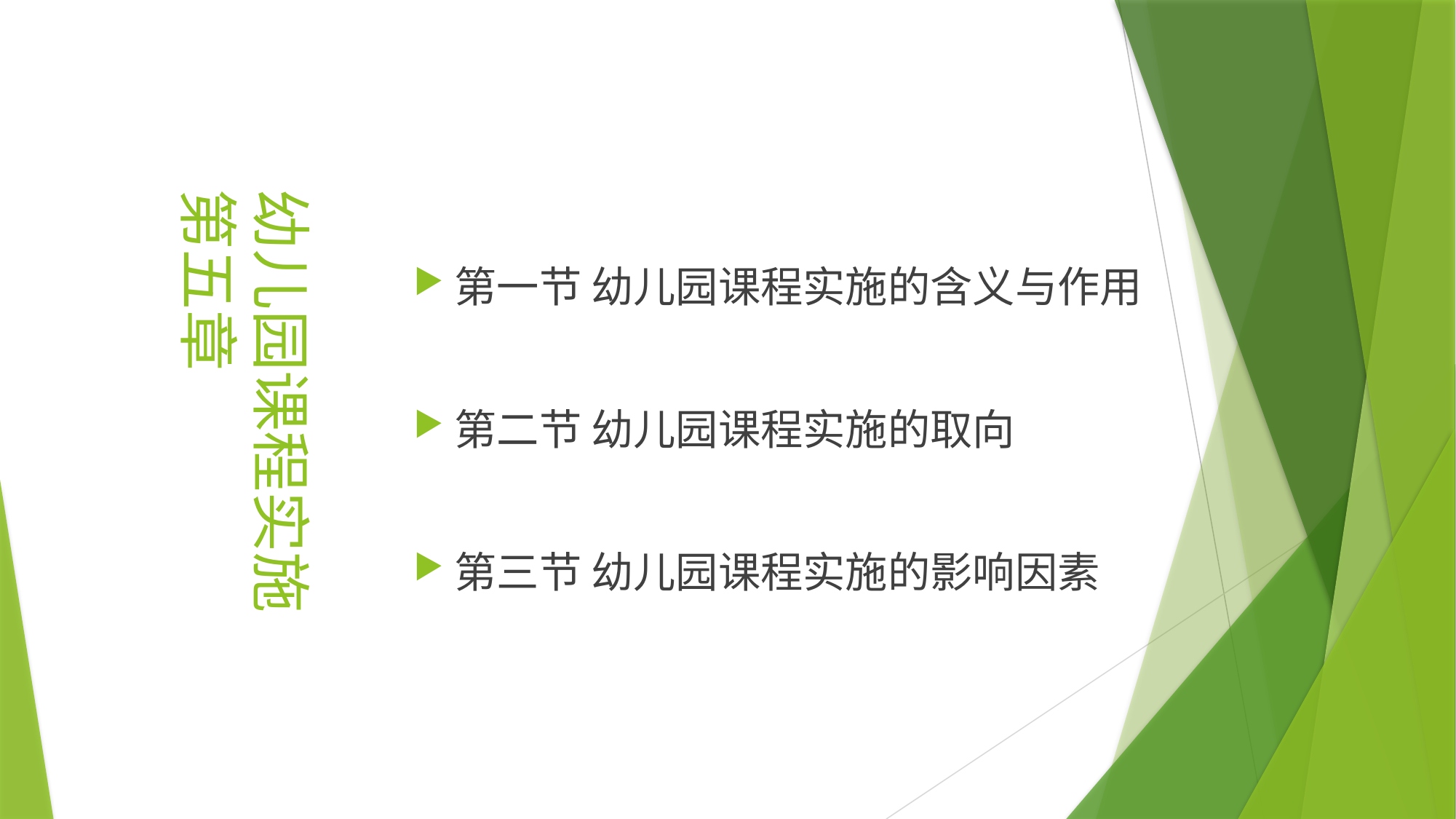

第一节 幼儿园课程实施的含义与作用
第二节 幼儿园课程实施的取向
第三节 幼儿园课程实施的影响因素
幼儿园课程实施
第五章